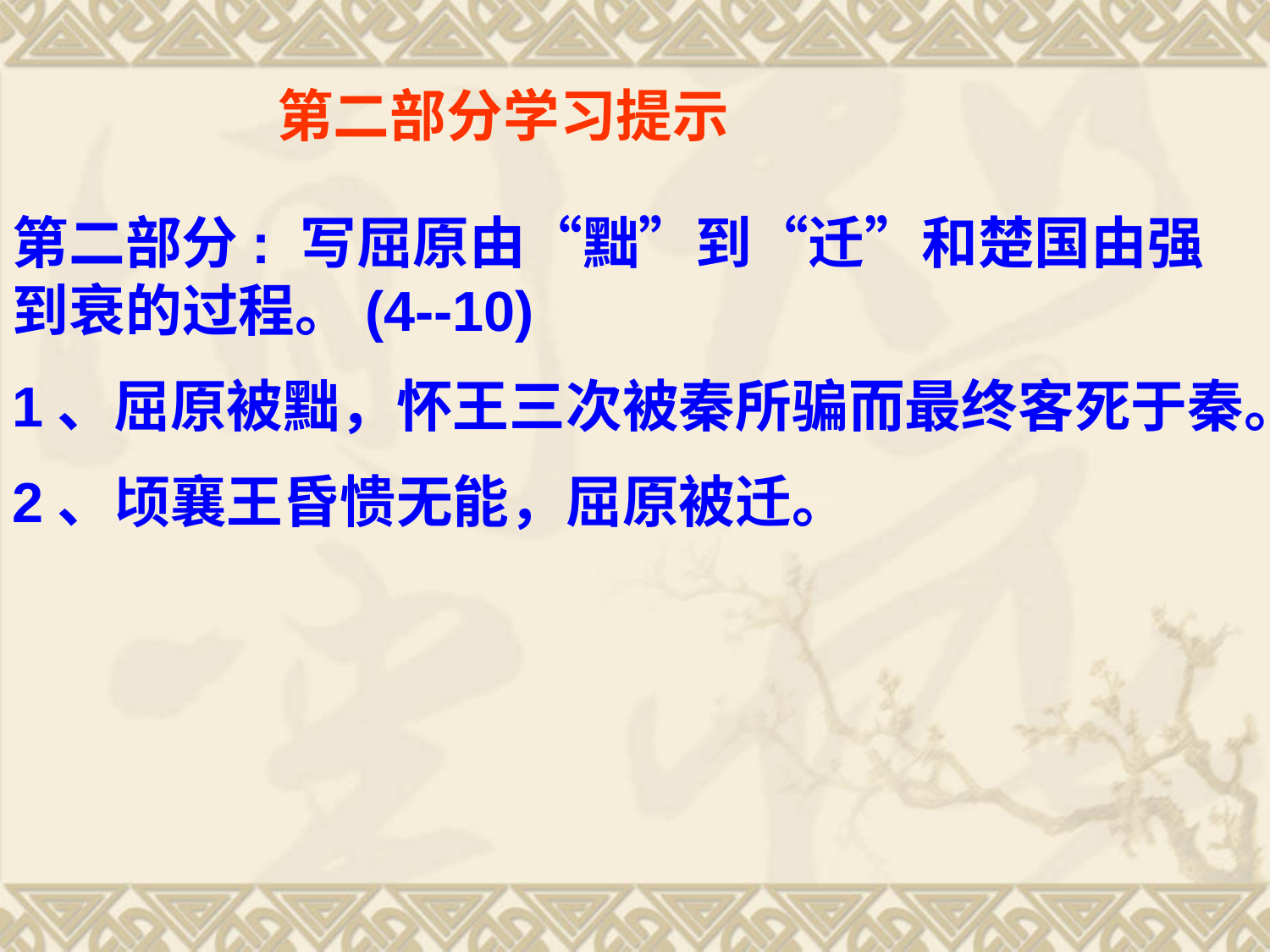

第二部分学习提示
第二部分: 写屈原由“黜”到“迁”和楚国由强到衰的过程。(4--10)
1、屈原被黜，怀王三次被秦所骗而最终客死于秦。
2、顷襄王昏愦无能，屈原被迁。